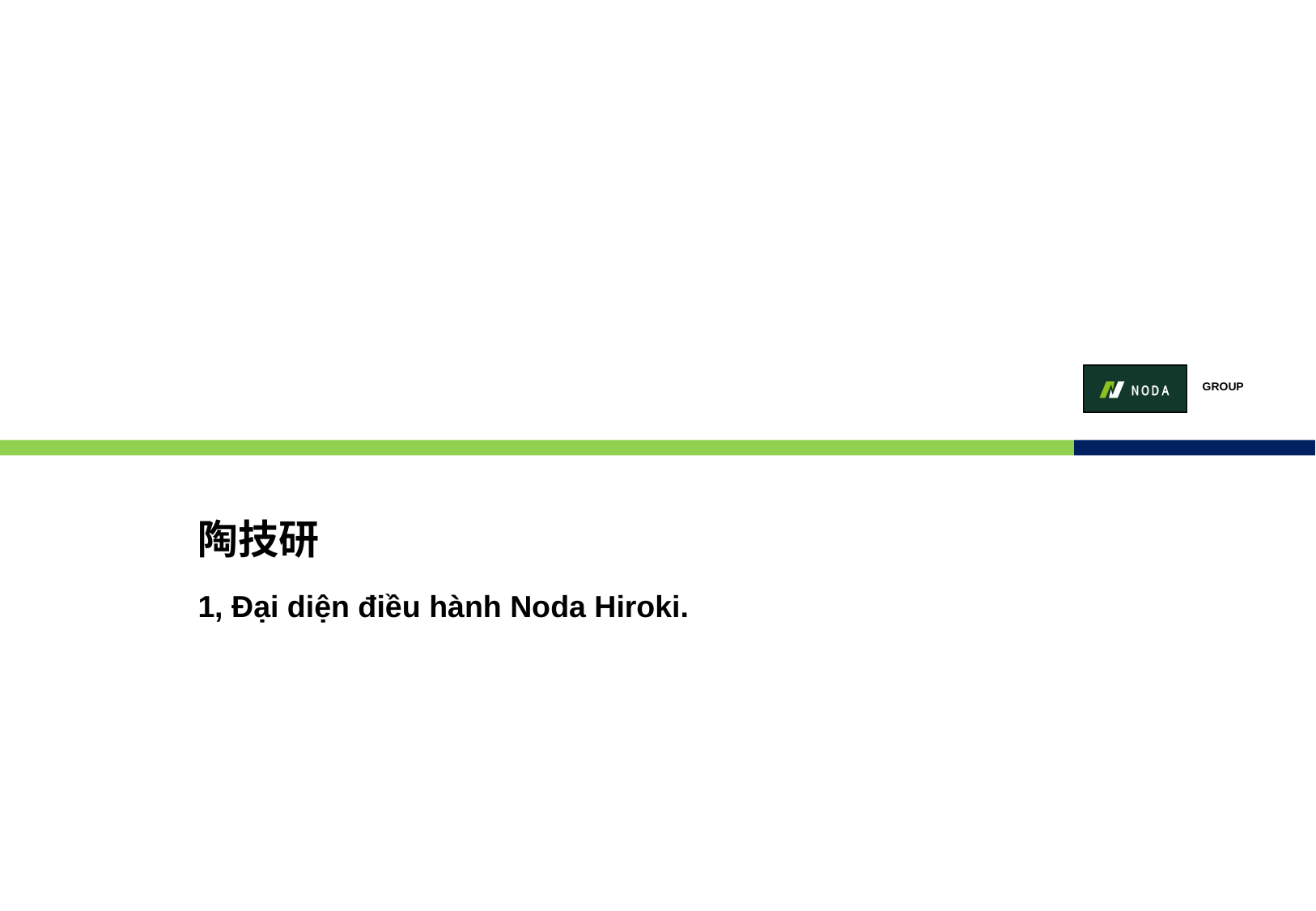

陶技研
# 1, Đại diện điều hành Noda Hiroki.